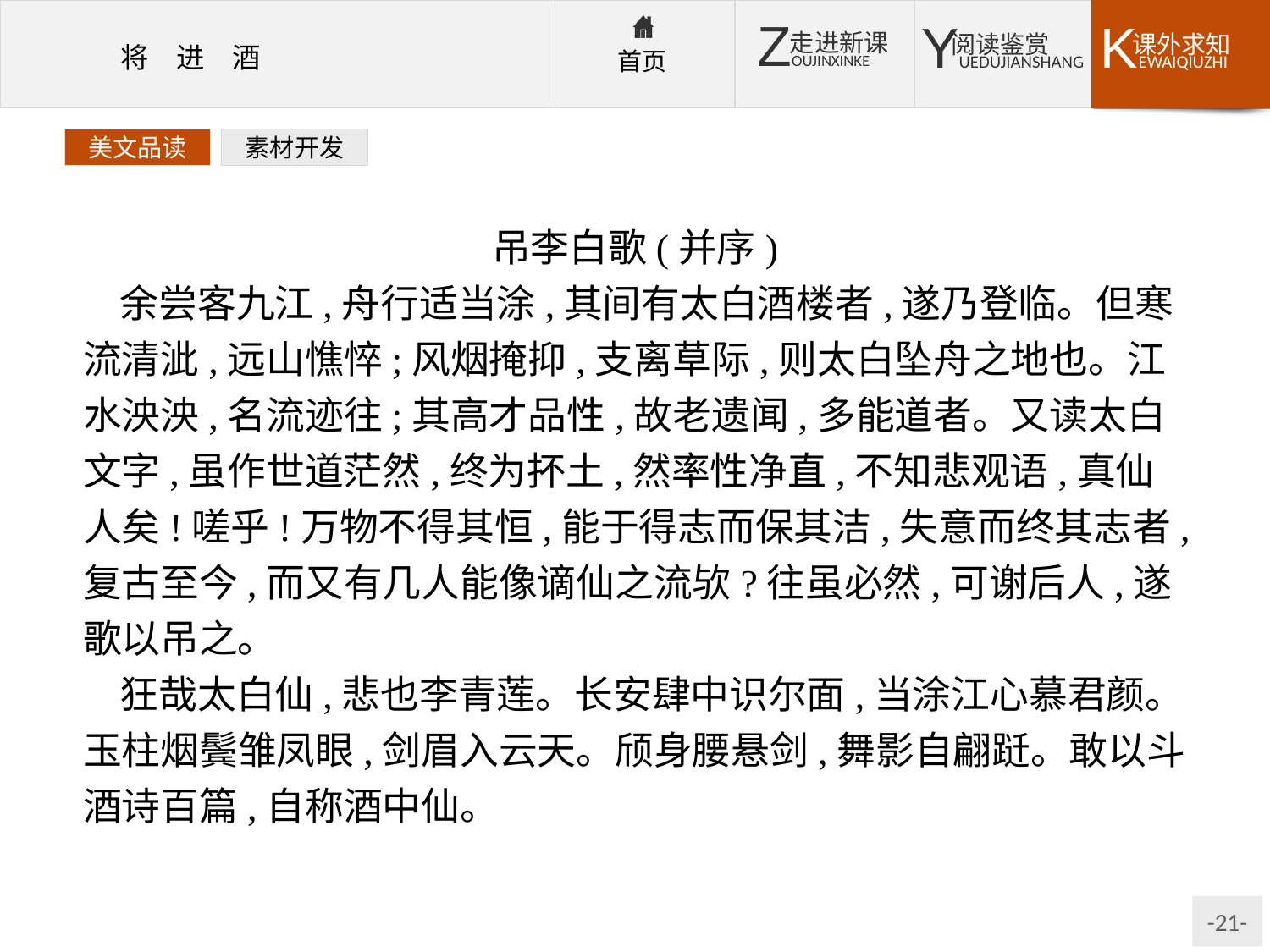

美文品读
素材开发
吊李白歌(并序)
余尝客九江,舟行适当涂,其间有太白酒楼者,遂乃登临。但寒流清泚,远山憔悴;风烟掩抑,支离草际,则太白坠舟之地也。江水泱泱,名流迹往;其高才品性,故老遗闻,多能道者。又读太白文字,虽作世道茫然,终为抔土,然率性净直,不知悲观语,真仙人矣!嗟乎!万物不得其恒,能于得志而保其洁,失意而终其志者,复古至今,而又有几人能像谪仙之流欤?往虽必然,可谢后人,遂歌以吊之。
狂哉太白仙,悲也李青莲。长安肆中识尔面,当涂江心慕君颜。玉柱烟鬓雏凤眼,剑眉入云天。颀身腰悬剑,舞影自翩跹。敢以斗酒诗百篇,自称酒中仙。